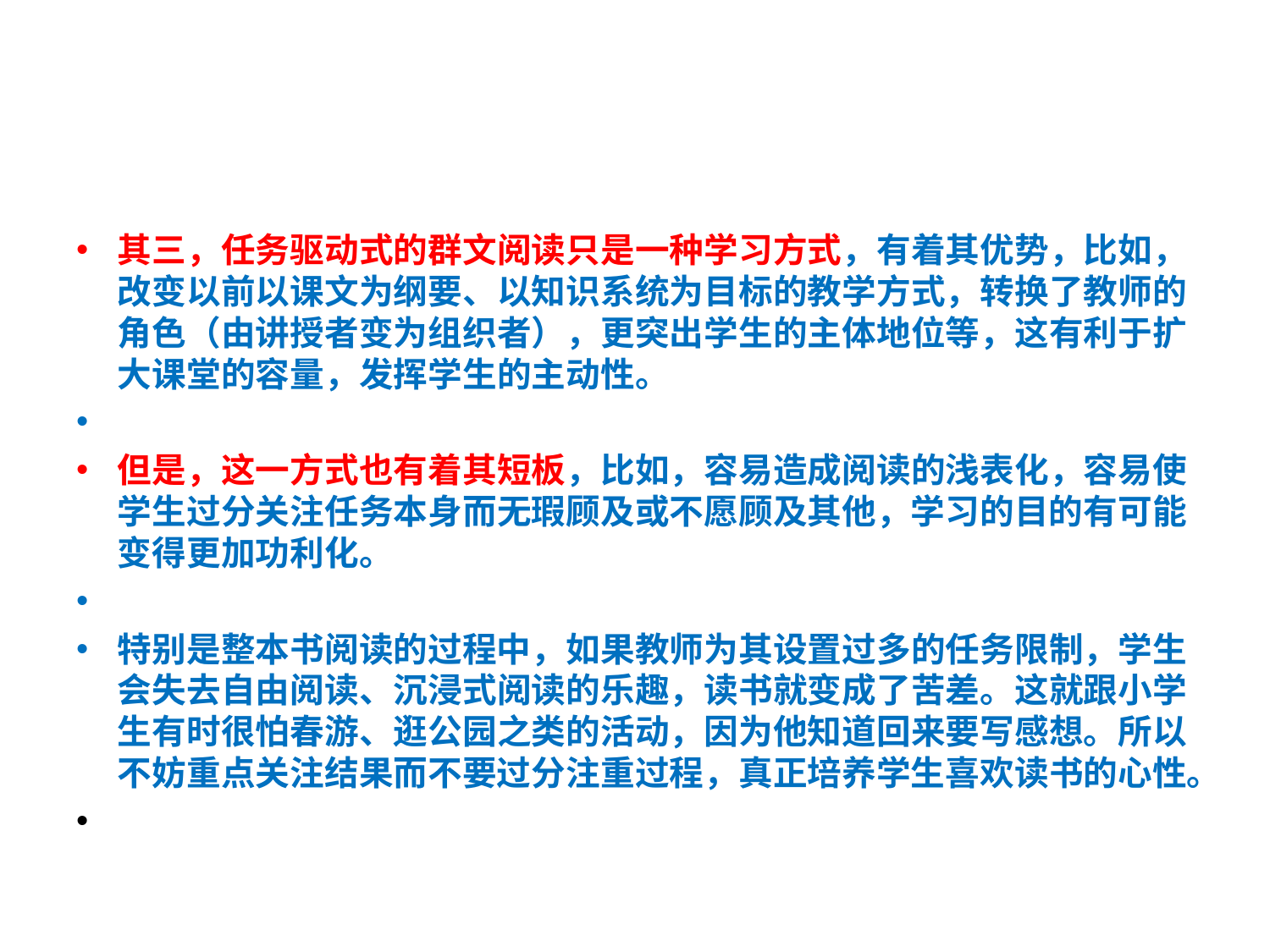

#
其三，任务驱动式的群文阅读只是一种学习方式，有着其优势，比如，改变以前以课文为纲要、以知识系统为目标的教学方式，转换了教师的角色（由讲授者变为组织者），更突出学生的主体地位等，这有利于扩大课堂的容量，发挥学生的主动性。

但是，这一方式也有着其短板，比如，容易造成阅读的浅表化，容易使学生过分关注任务本身而无瑕顾及或不愿顾及其他，学习的目的有可能变得更加功利化。

特别是整本书阅读的过程中，如果教师为其设置过多的任务限制，学生会失去自由阅读、沉浸式阅读的乐趣，读书就变成了苦差。这就跟小学生有时很怕春游、逛公园之类的活动，因为他知道回来要写感想。所以不妨重点关注结果而不要过分注重过程，真正培养学生喜欢读书的心性。